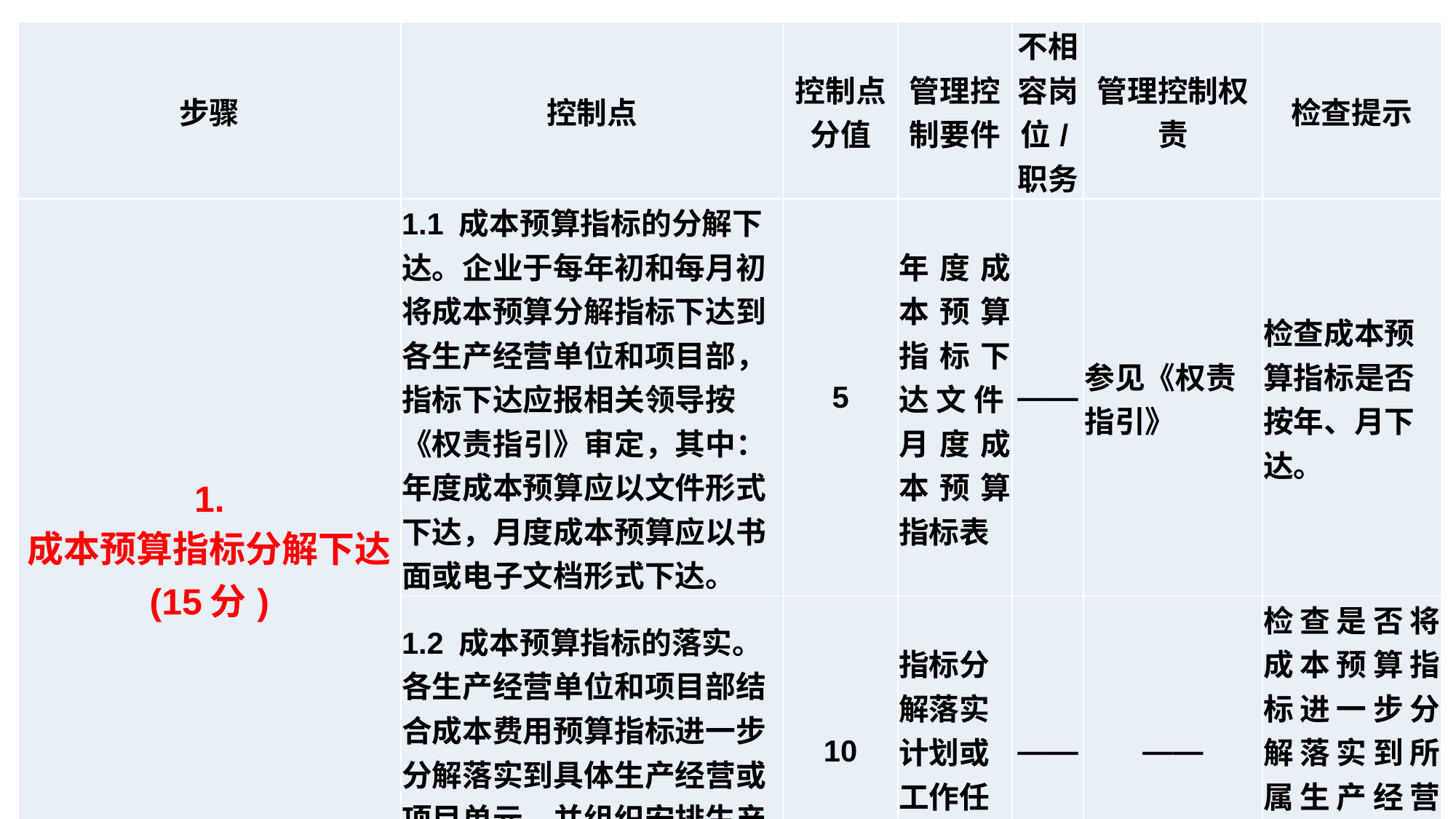

| 步骤 | 控制点 | 控制点分值 | 管理控制要件 | 不相容岗位/职务 | 管理控制权责 | 检查提示 |
| --- | --- | --- | --- | --- | --- | --- |
| 1. 成本预算指标分解下达 (15分) | 1.1 成本预算指标的分解下达。企业于每年初和每月初将成本预算分解指标下达到各生产经营单位和项目部，指标下达应报相关领导按《权责指引》审定，其中：年度成本预算应以文件形式下达，月度成本预算应以书面或电子文档形式下达。 | 5 | 年度成本预算指标下达文件，月度成本预算指标表 | —— | 参见《权责指引》 | 检查成本预算指标是否按年、月下达。 |
|  | 1.2 成本预算指标的落实。各生产经营单位和项目部结合成本费用预算指标进一步分解落实到具体生产经营或项目单元，并组织安排生产经营与施工活动。 | 10 | 指标分解落实计划或工作任务书 | —— | —— | 检查是否将成本预算指标进一步分解落实到所属生产经营或工程项目业务单元。 |